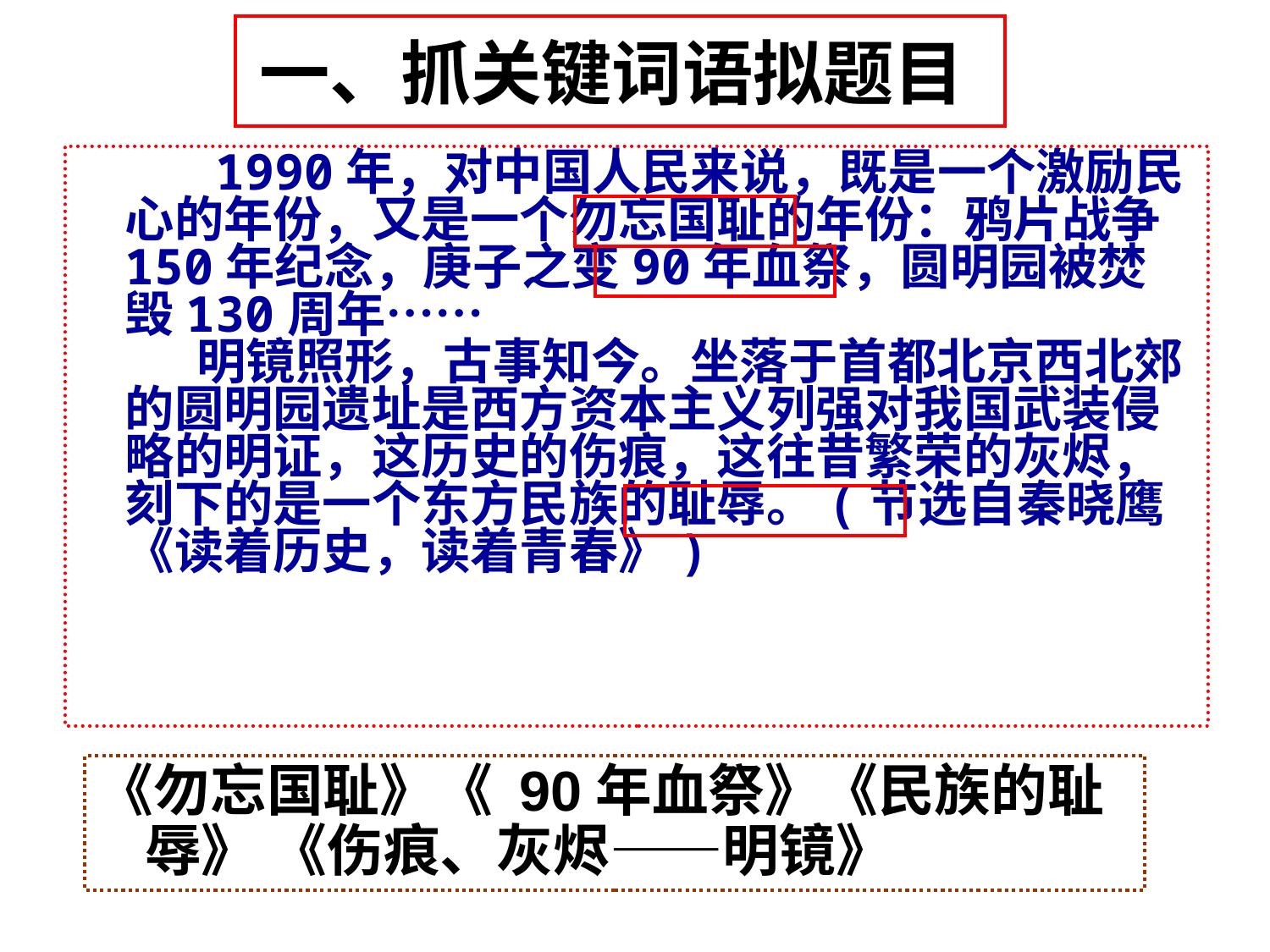

# 一、抓关键词语拟题目
          1990年，对中国人民来说，既是一个激励民心的年份，又是一个勿忘国耻的年份：鸦片战争150年纪念，庚子之变90年血祭，圆明园被焚毁130周年……
　  明镜照形，古事知今。坐落于首都北京西北郊的圆明园遗址是西方资本主义列强对我国武装侵略的明证，这历史的伤痕，这往昔繁荣的灰烬，刻下的是一个东方民族的耻辱。(节选自秦晓鹰《读着历史，读着青春》)

《勿忘国耻》《 90年血祭》《民族的耻辱》 《伤痕、灰烬——明镜》